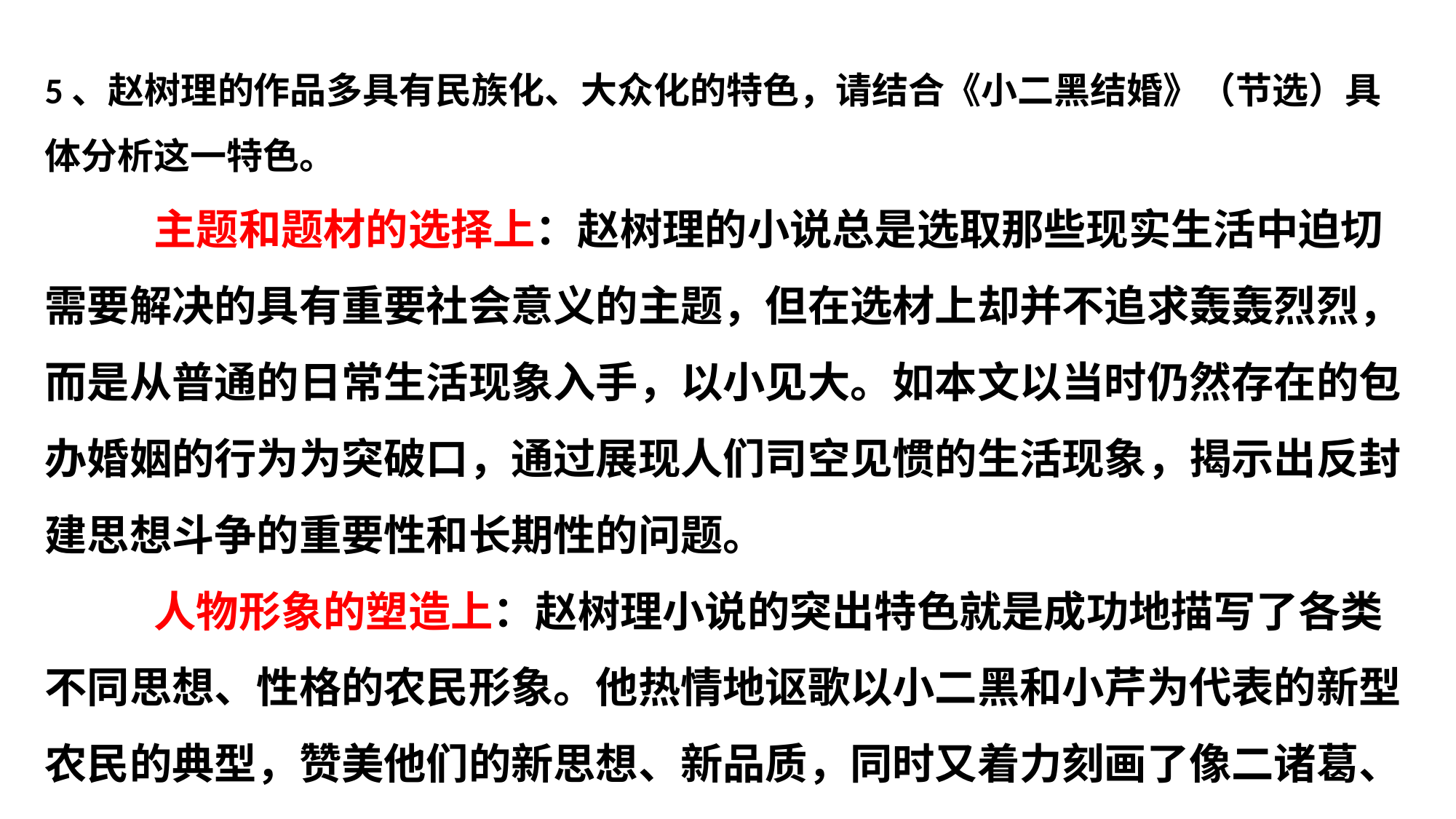

5、赵树理的作品多具有民族化、大众化的特色，请结合《小二黑结婚》（节选）具体分析这一特色。
	主题和题材的选择上：赵树理的小说总是选取那些现实生活中迫切需要解决的具有重要社会意义的主题，但在选材上却并不追求轰轰烈烈，而是从普通的日常生活现象入手，以小见大。如本文以当时仍然存在的包办婚姻的行为为突破口，通过展现人们司空见惯的生活现象，揭示出反封建思想斗争的重要性和长期性的问题。
	人物形象的塑造上：赵树理小说的突出特色就是成功地描写了各类不同思想、性格的农民形象。他热情地讴歌以小二黑和小芹为代表的新型农民的典型，赞美他们的新思想、新品质，同时又着力刻画了像二诸葛、